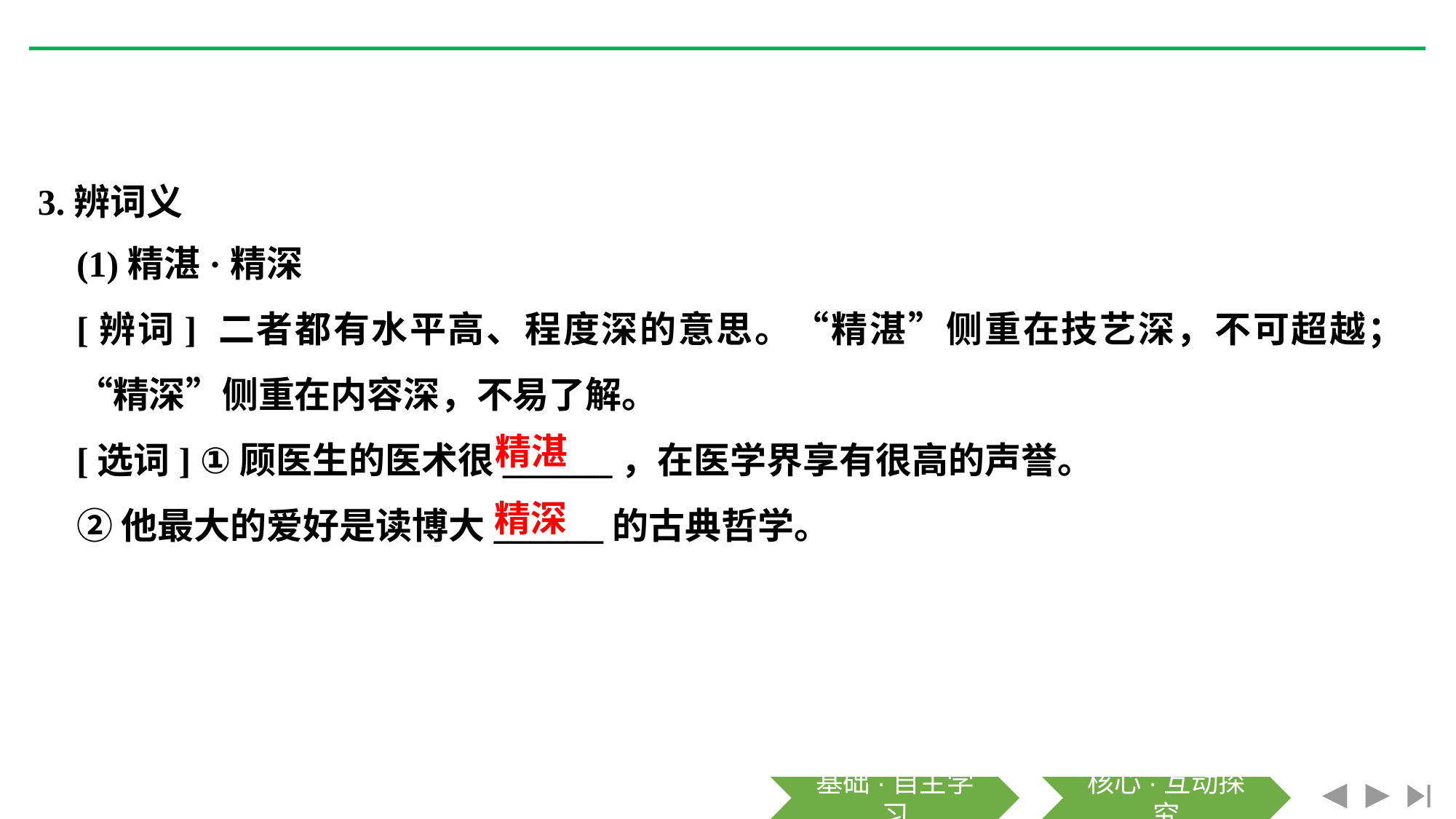

3.辨词义
(1)精湛·精深
[辨词] 二者都有水平高、程度深的意思。“精湛”侧重在技艺深，不可超越；“精深”侧重在内容深，不易了解。
[选词] ①顾医生的医术很______，在医学界享有很高的声誉。
②他最大的爱好是读博大______的古典哲学。
精湛
精深